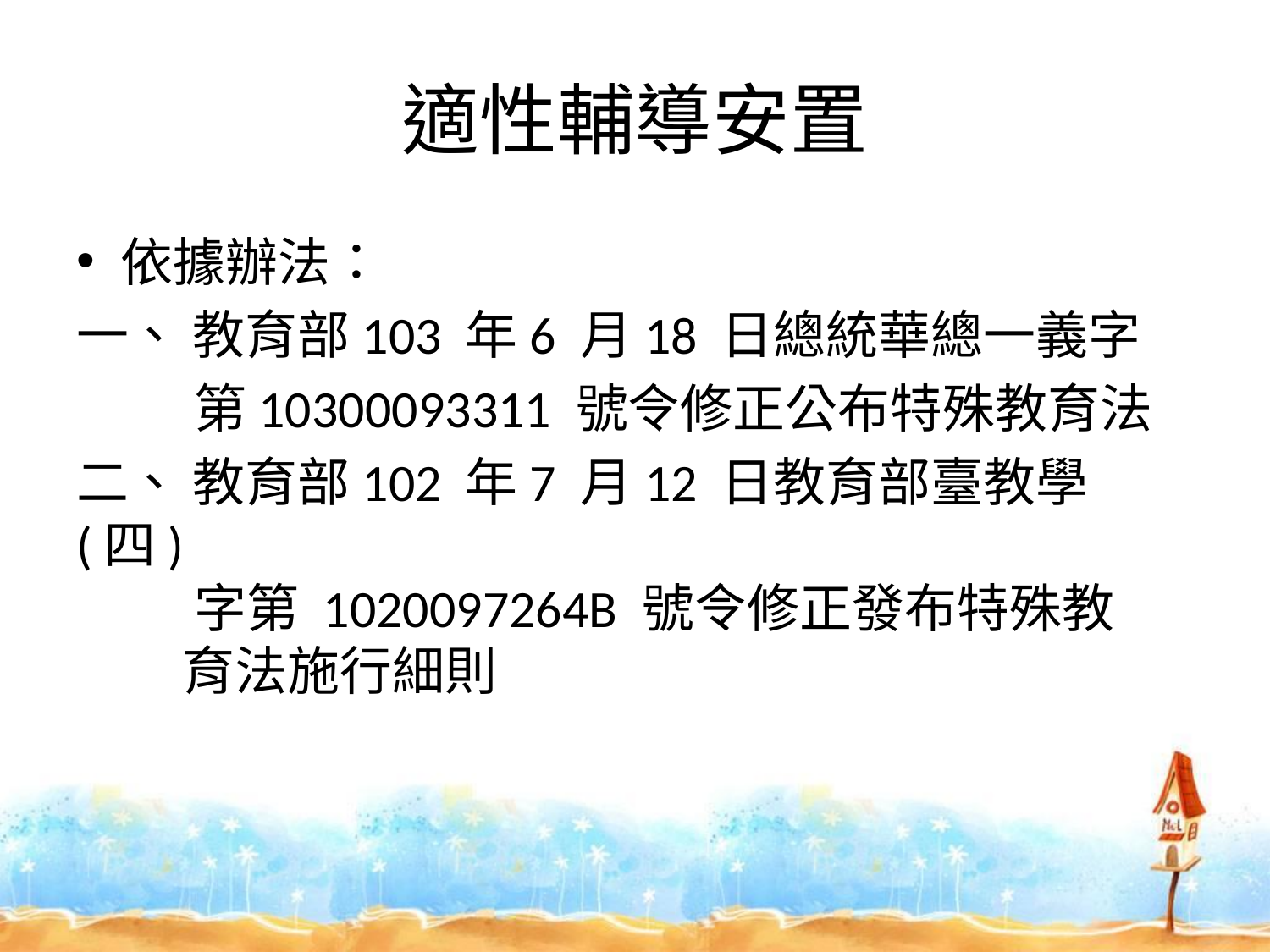

# 適性輔導安置
依據辦法：
一、 教育部103 年6 月18 日總統華總一義字
         第10300093311 號令修正公布特殊教育法
二、 教育部102 年7 月12 日教育部臺教學(四)
         字第 1020097264B 號令修正發布特殊教
         育法施行細則